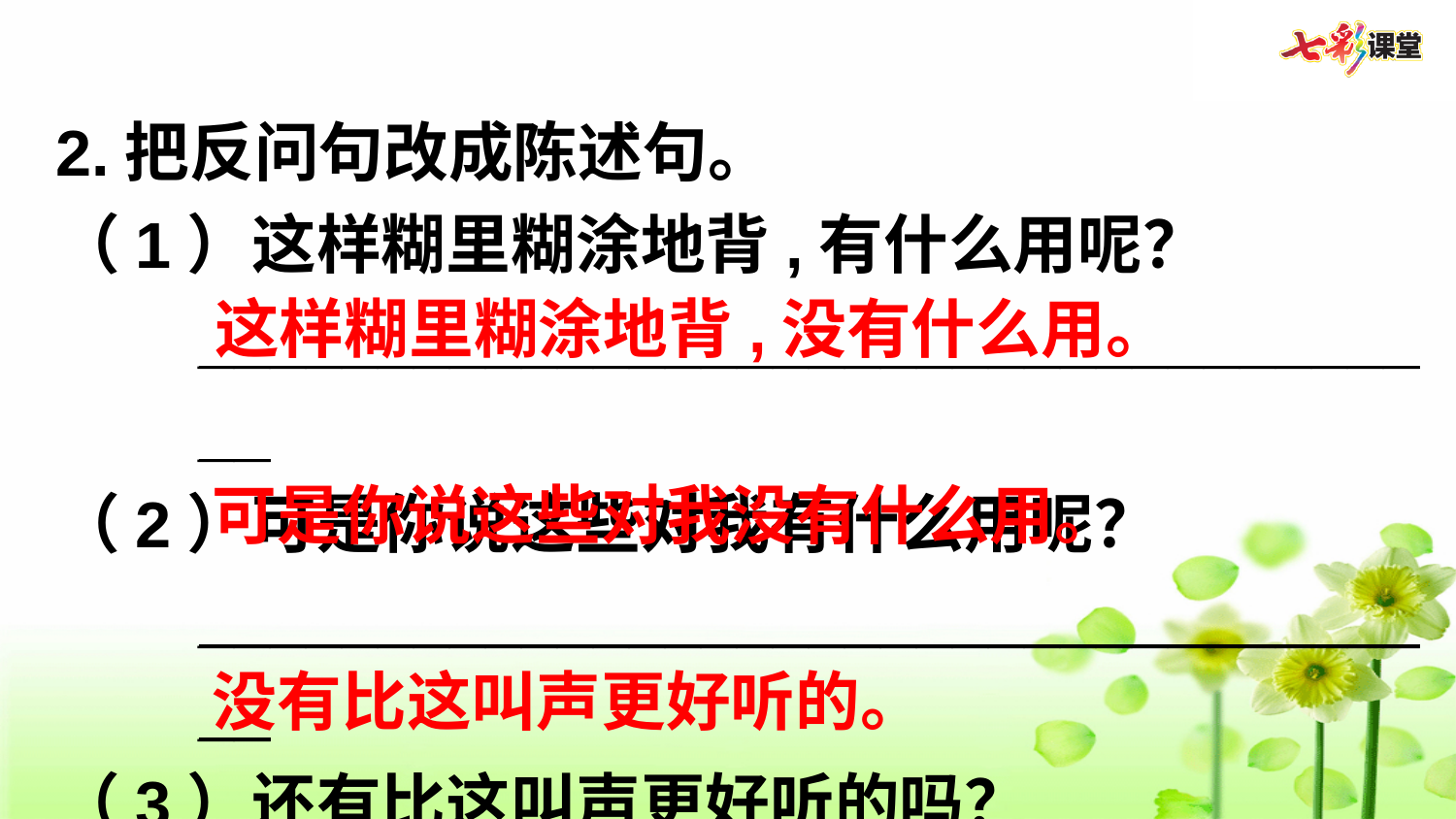

2.把反问句改成陈述句。
（1）这样糊里糊涂地背,有什么用呢？
____________________________________
（2）可是你说这些对我有什么用呢？
____________________________________
（3）还有比这叫声更好听的吗？
____________________________________
这样糊里糊涂地背,没有什么用。
可是你说这些对我没有什么用。
没有比这叫声更好听的。